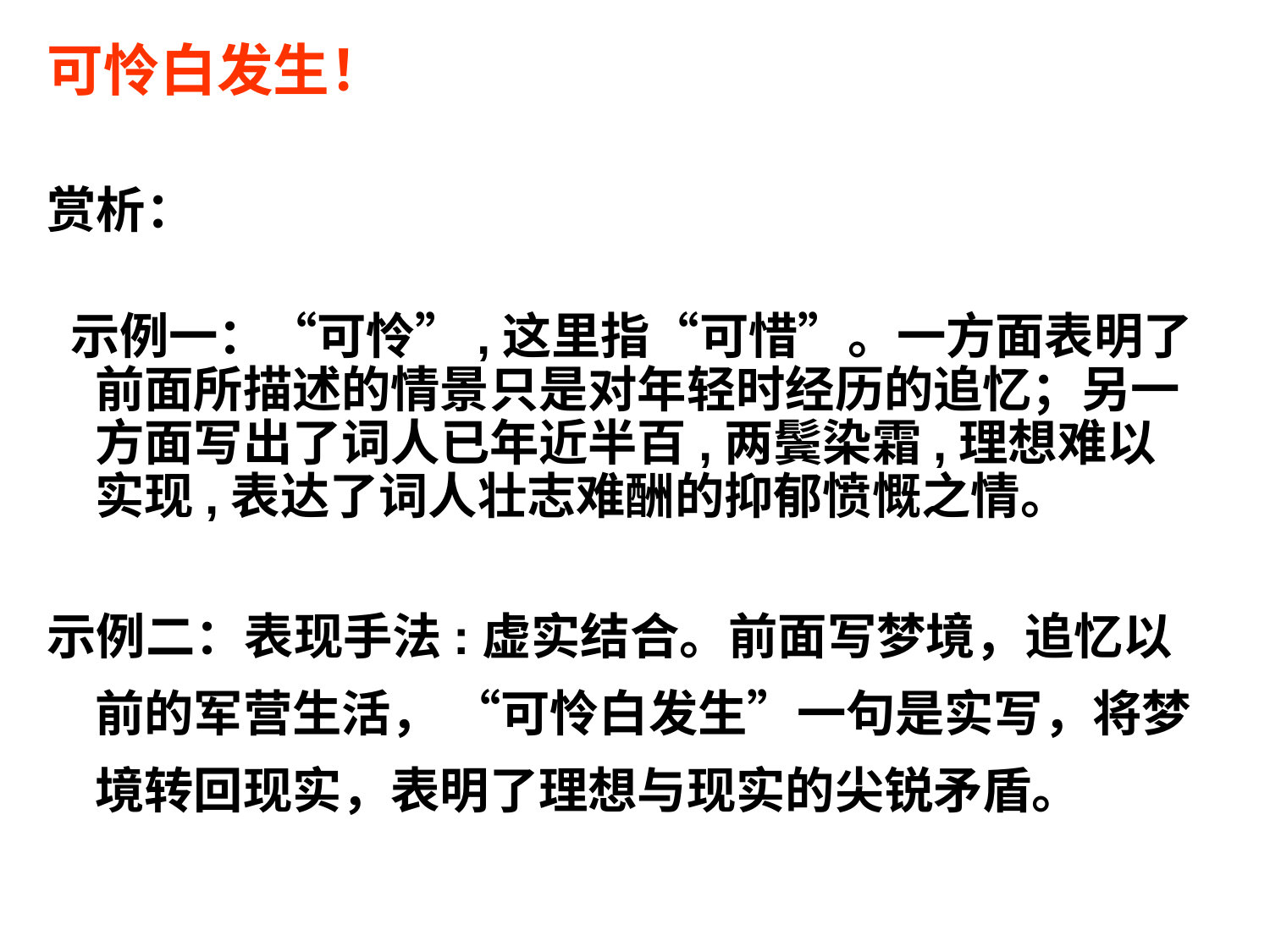

可怜白发生！

赏析：

 示例一：“可怜”,这里指“可惜”。一方面表明了前面所描述的情景只是对年轻时经历的追忆；另一方面写出了词人已年近半百,两鬓染霜,理想难以实现,表达了词人壮志难酬的抑郁愤慨之情。

示例二：表现手法:虚实结合。前面写梦境，追忆以前的军营生活， “可怜白发生”一句是实写，将梦境转回现实，表明了理想与现实的尖锐矛盾。